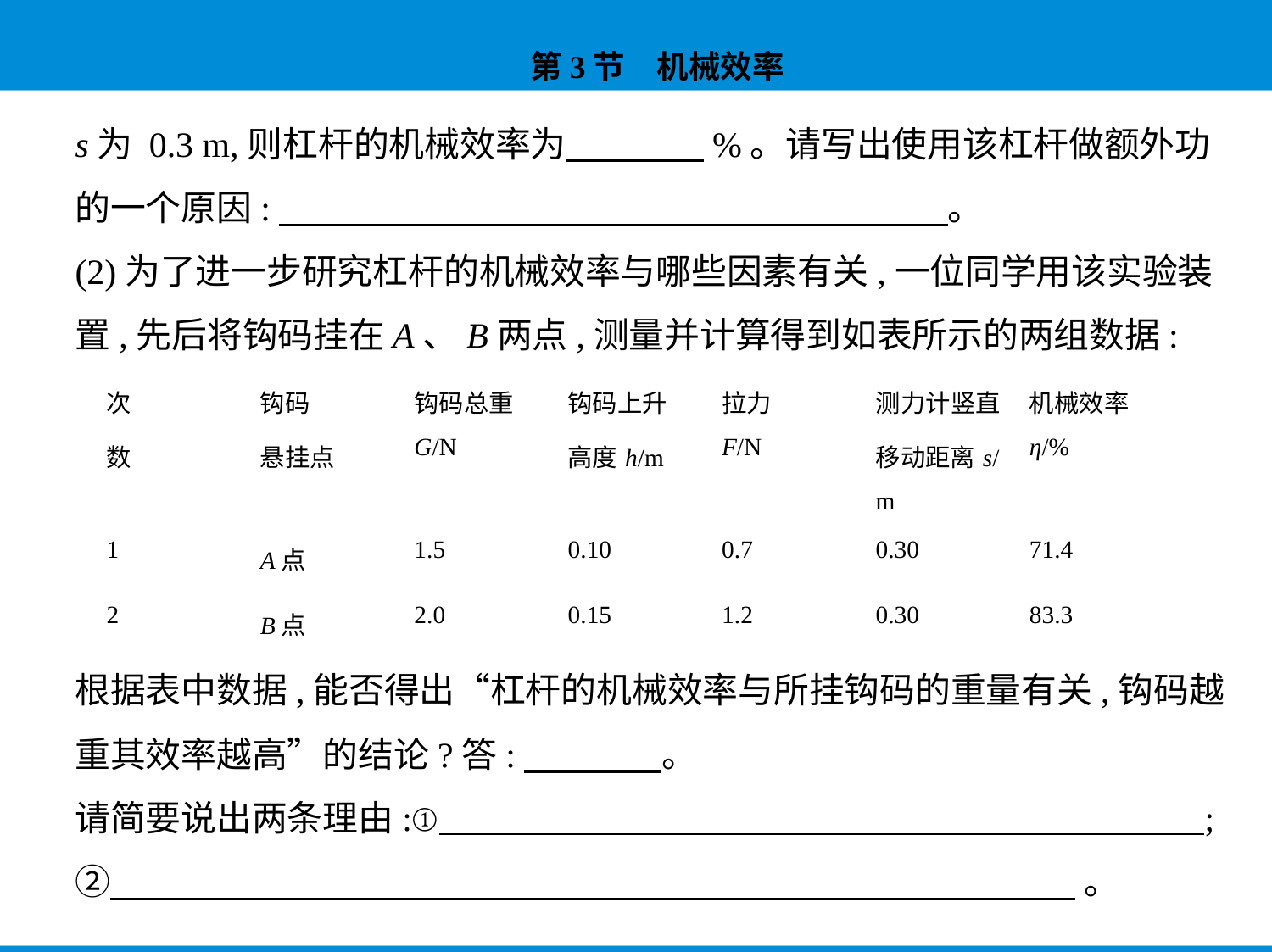

s为 0.3 m,则杠杆的机械效率为　　　    %。请写出使用该杠杆做额外功
的一个原因:　　　　　　　　　　　　　　　　　　    。
(2)为了进一步研究杠杆的机械效率与哪些因素有关,一位同学用该实验装
置,先后将钩码挂在A、B两点,测量并计算得到如表所示的两组数据:
| 次 数 | 钩码 悬挂点 | 钩码总重 G/N | 钩码上升 高度h/m | 拉力 F/N | 测力计竖直 移动距离s/ m | 机械效率 η/% |
| --- | --- | --- | --- | --- | --- | --- |
| 1 | A点 | 1.5 | 0.10 | 0.7 | 0.30 | 71.4 |
| 2 | B点 | 2.0 | 0.15 | 1.2 | 0.30 | 83.3 |
根据表中数据,能否得出“杠杆的机械效率与所挂钩码的重量有关,钩码越
重其效率越高”的结论?答:　　　    。
请简要说出两条理由:①                                                                                      ;
②                                                                                                                           。